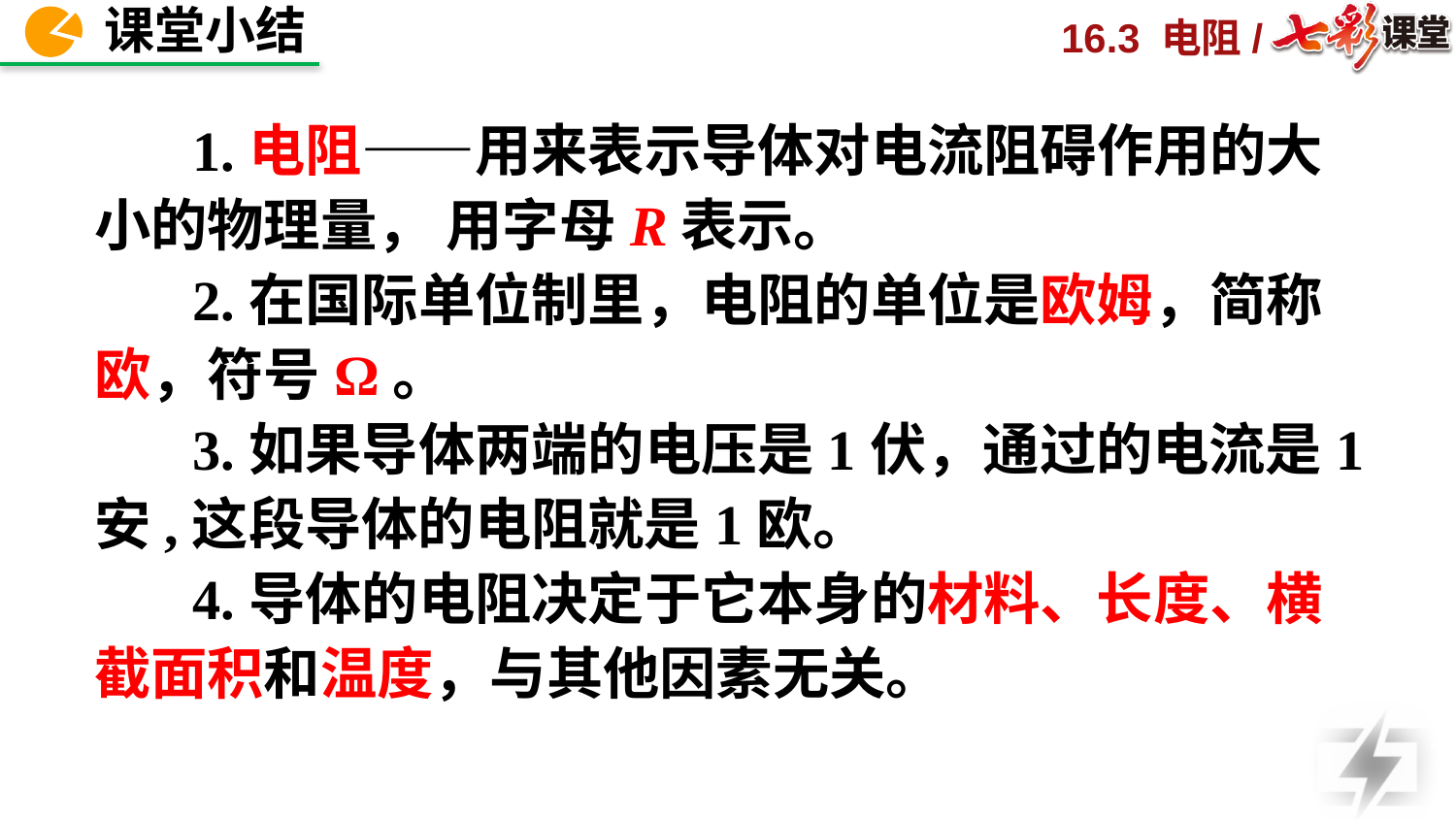

1.电阻——用来表示导体对电流阻碍作用的大小的物理量， 用字母R表示。
       2.在国际单位制里，电阻的单位是欧姆，简称欧，符号Ω。
       3.如果导体两端的电压是1伏，通过的电流是1安,这段导体的电阻就是1欧。
       4.导体的电阻决定于它本身的材料、长度、横截面积和温度，与其他因素无关。